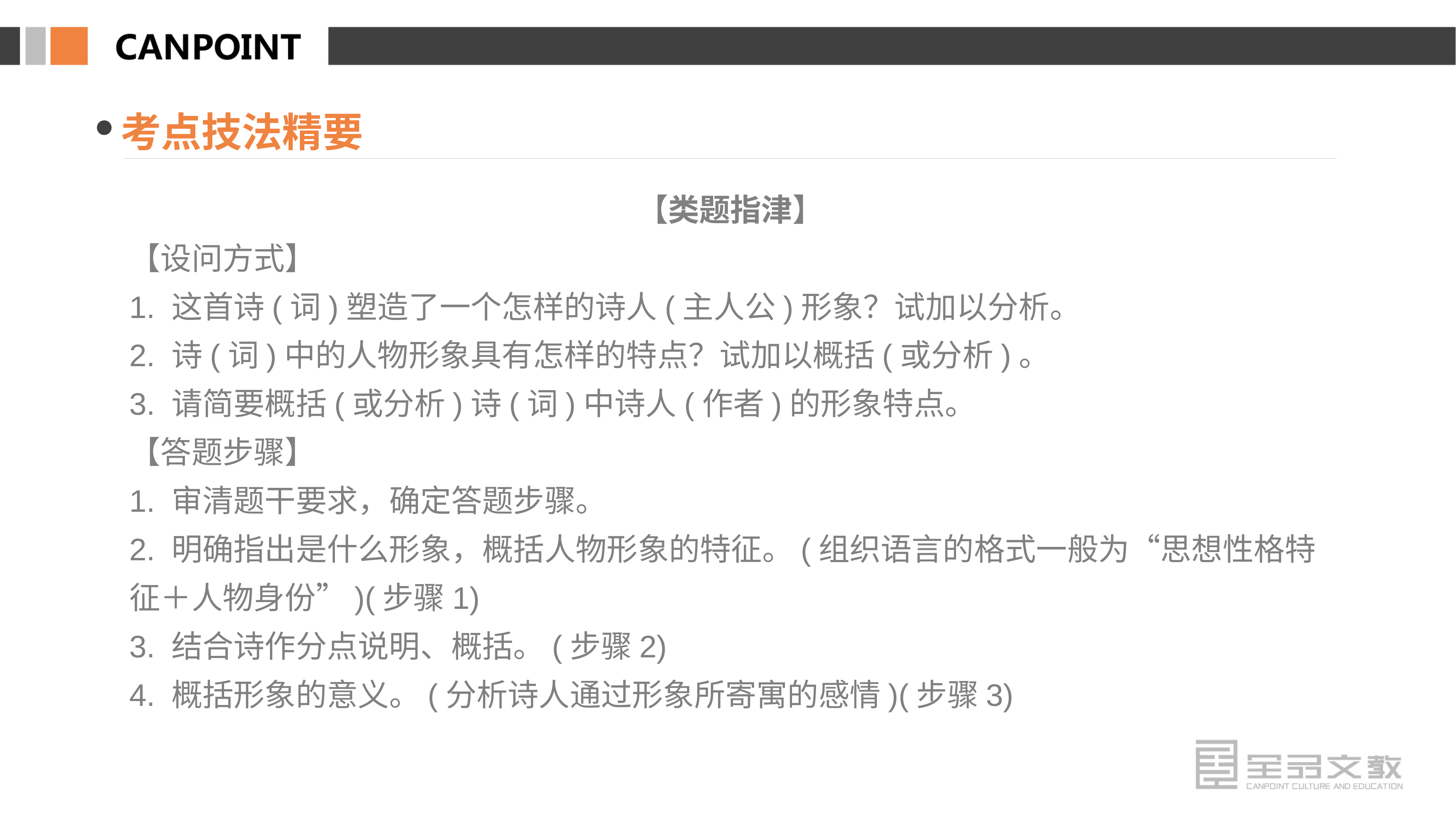

考点技法精要

【类题指津】
【设问方式】
1. 这首诗(词)塑造了一个怎样的诗人(主人公)形象？试加以分析。
2. 诗(词)中的人物形象具有怎样的特点？试加以概括(或分析)。
3. 请简要概括(或分析)诗(词)中诗人(作者)的形象特点。
【答题步骤】
1. 审清题干要求，确定答题步骤。
2. 明确指出是什么形象，概括人物形象的特征。(组织语言的格式一般为“思想性格特征＋人物身份”)(步骤1)
3. 结合诗作分点说明、概括。(步骤2)
4. 概括形象的意义。(分析诗人通过形象所寄寓的感情)(步骤3)